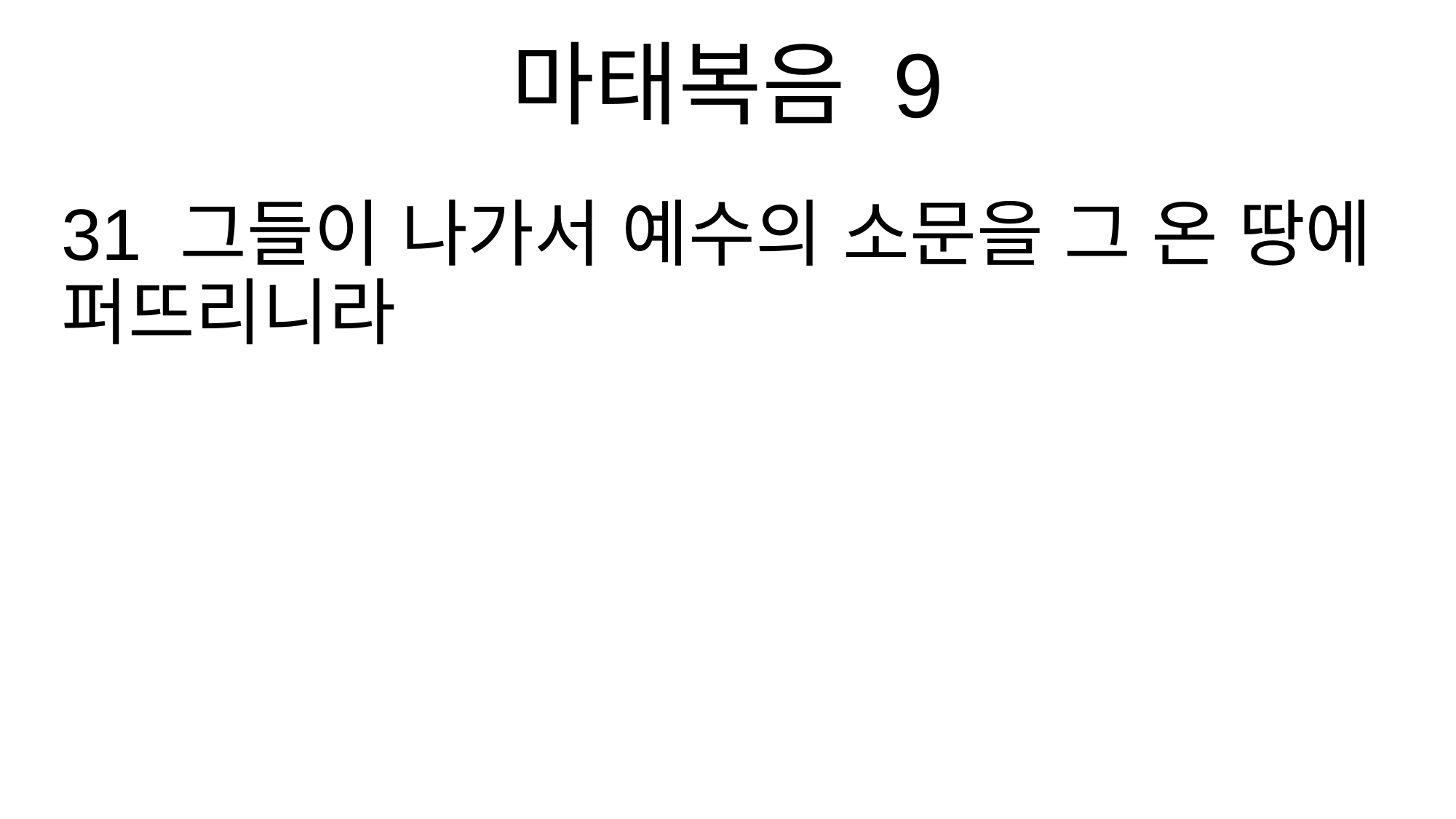

마태복음 9
31 그들이 나가서 예수의 소문을 그 온 땅에 퍼뜨리니라